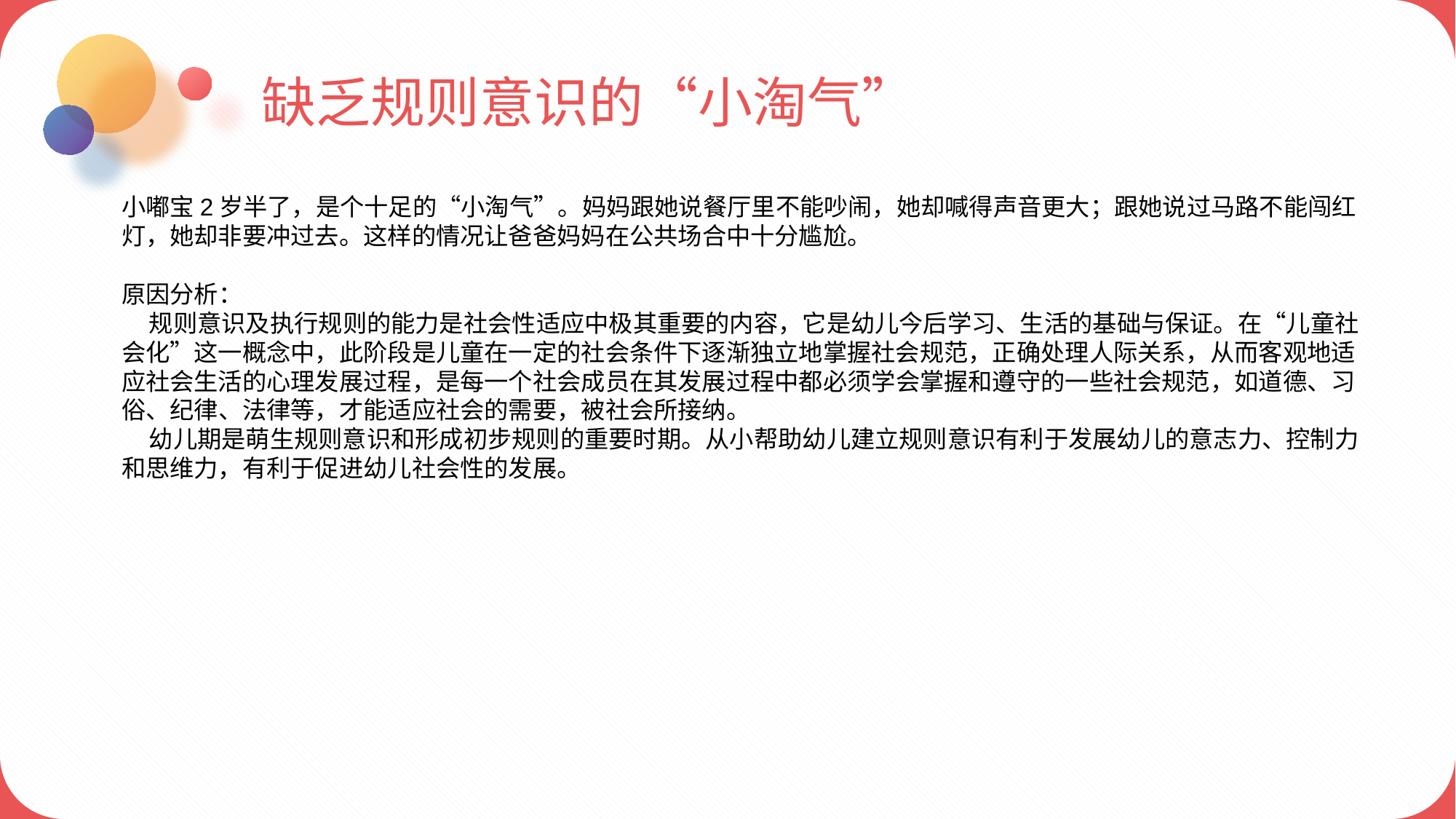

缺乏规则意识的“小淘气”
小嘟宝2岁半了，是个十足的“小淘气”。妈妈跟她说餐厅里不能吵闹，她却喊得声音更大；跟她说过马路不能闯红灯，她却非要冲过去。这样的情况让爸爸妈妈在公共场合中十分尴尬。

原因分析：
    规则意识及执行规则的能力是社会性适应中极其重要的内容，它是幼儿今后学习、生活的基础与保证。在“儿童社会化”这一概念中，此阶段是儿童在一定的社会条件下逐渐独立地掌握社会规范，正确处理人际关系，从而客观地适应社会生活的心理发展过程，是每一个社会成员在其发展过程中都必须学会掌握和遵守的一些社会规范，如道德、习俗、纪律、法律等，才能适应社会的需要，被社会所接纳。
    幼儿期是萌生规则意识和形成初步规则的重要时期。从小帮助幼儿建立规则意识有利于发展幼儿的意志力、控制力和思维力，有利于促进幼儿社会性的发展。